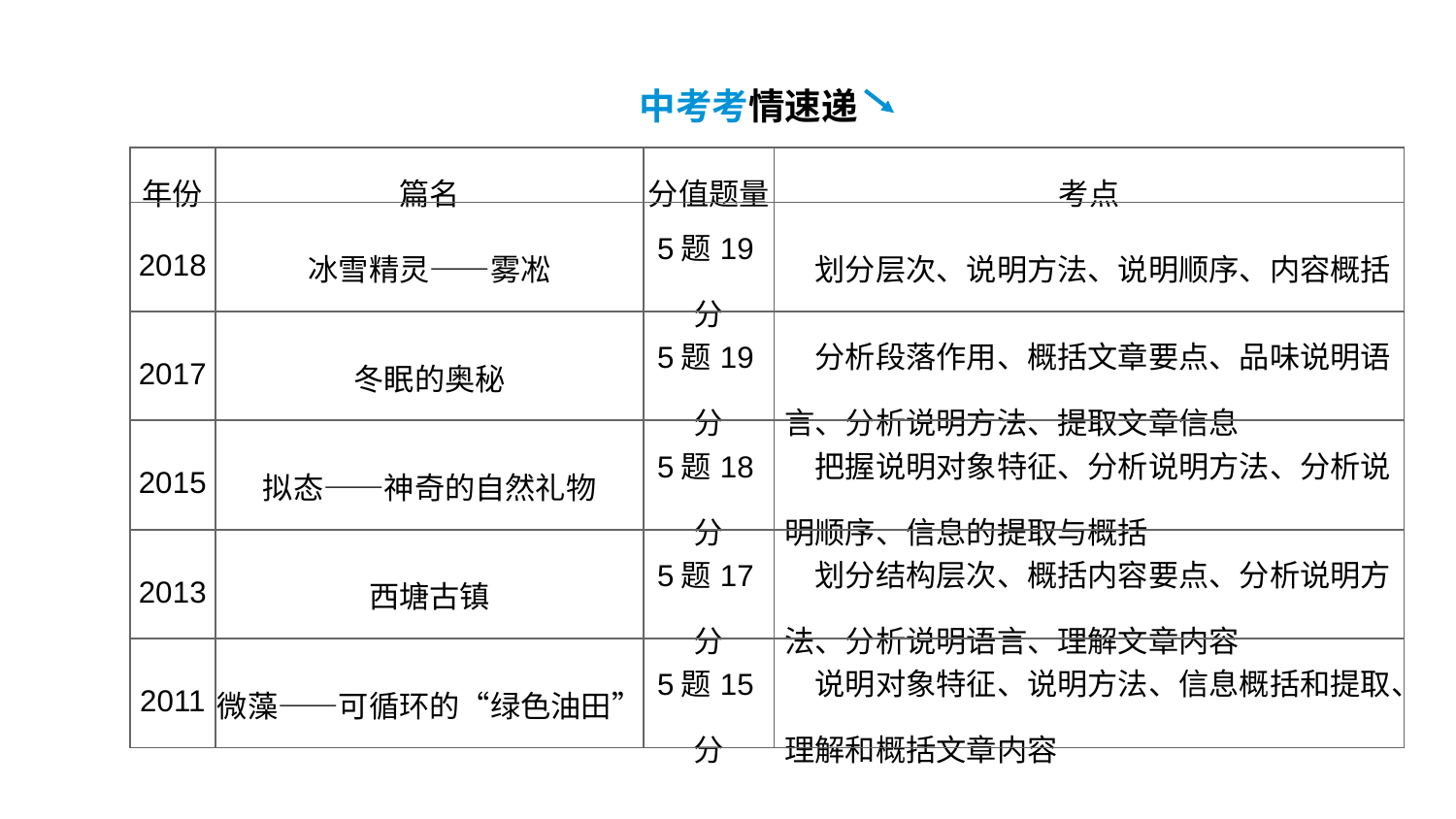

中考考情速递
| 年份 | 篇名 | 分值题量 | 考点 |
| --- | --- | --- | --- |
| 2018 | 冰雪精灵——雾凇 | 5题19分 | 划分层次、说明方法、说明顺序、内容概括 |
| 2017 | 冬眠的奥秘 | 5题19分 | 分析段落作用、概括文章要点、品味说明语言、分析说明方法、提取文章信息 |
| 2015 | 拟态——神奇的自然礼物 | 5题18分 | 把握说明对象特征、分析说明方法、分析说明顺序、信息的提取与概括 |
| 2013 | 西塘古镇 | 5题17分 | 划分结构层次、概括内容要点、分析说明方法、分析说明语言、理解文章内容 |
| 2011 | 微藻——可循环的“绿色油田” | 5题15分 | 说明对象特征、说明方法、信息概括和提取、理解和概括文章内容 |